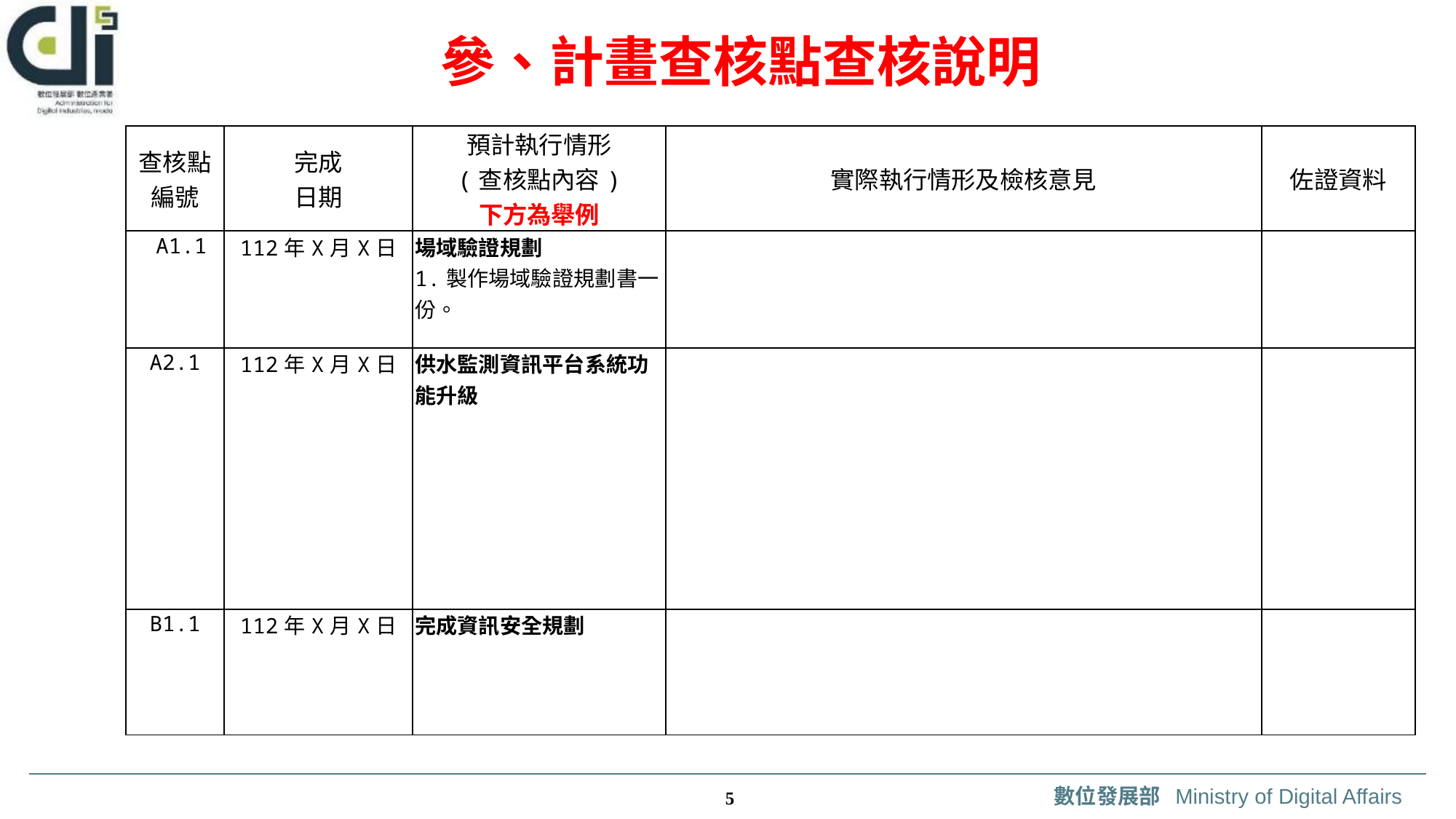

參、計畫查核點查核說明
| 查核點 編號 | 完成 日期 | 預計執行情形 (查核點內容) 下方為舉例 | 實際執行情形及檢核意見 | 佐證資料 |
| --- | --- | --- | --- | --- |
| A1.1 | 112年X月X日 | 場域驗證規劃 1.製作場域驗證規劃書一份。 |  |  |
| A2.1 | 112年X月X日 | 供水監測資訊平台系統功能升級 |  |  |
| B1.1 | 112年X月X日 | 完成資訊安全規劃 |  |  |

 5